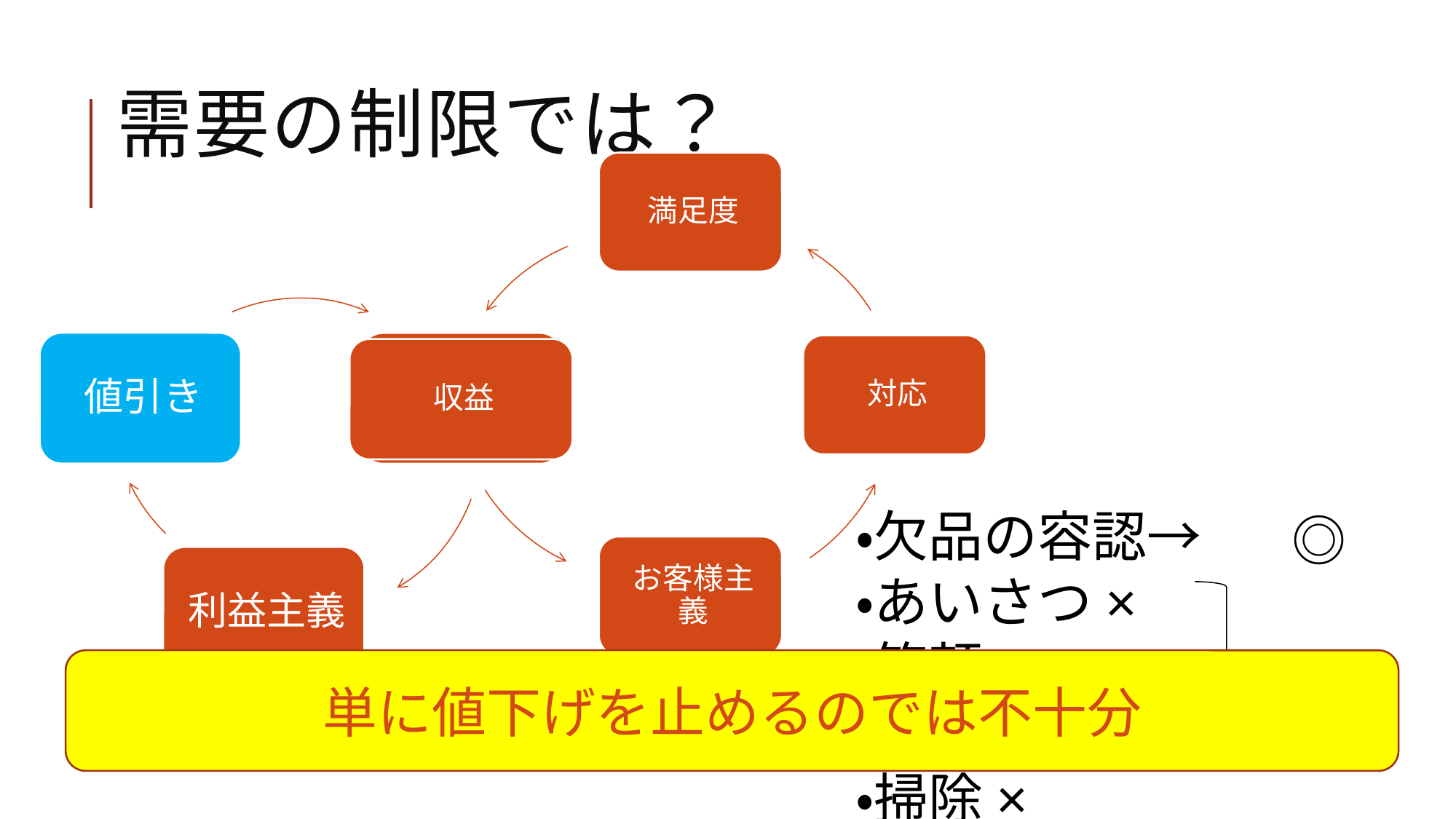

# 需要の制限では？
満足度
収益
お客様主義
対応
値引き
収益
利益主義
・欠品の容認→
・あいさつ×
・笑顔×
・掃除×
　◎

　×

単に値下げを止めるのでは不十分